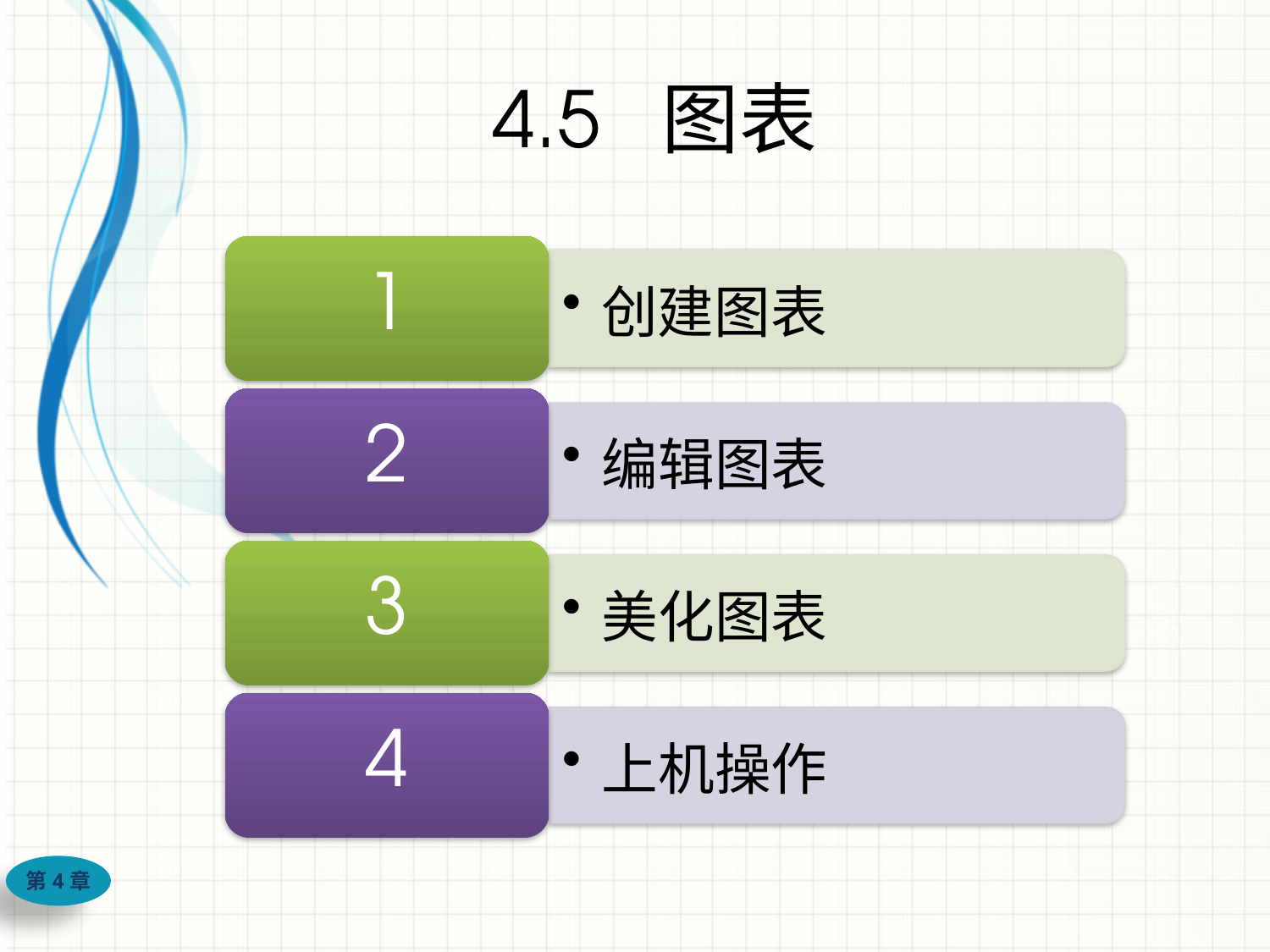

4.5  图表
1
2
编辑图表
3
美化图表
创建图表
4
上机操作